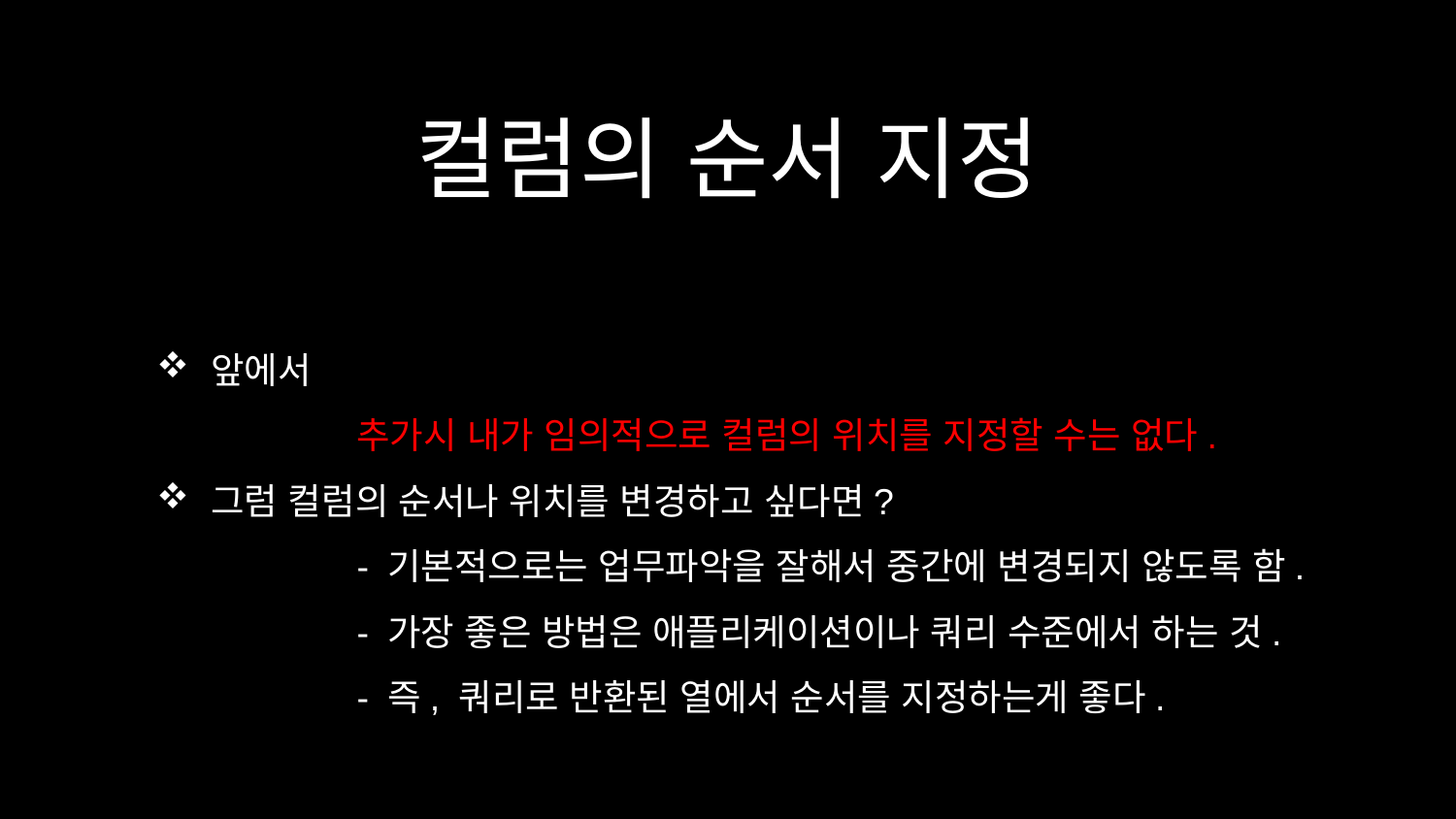

# 컬럼의 순서 지정
앞에서
	추가시 내가 임의적으로 컬럼의 위치를 지정할 수는 없다.
그럼 컬럼의 순서나 위치를 변경하고 싶다면?
	- 기본적으로는 업무파악을 잘해서 중간에 변경되지 않도록 함.
	- 가장 좋은 방법은 애플리케이션이나 쿼리 수준에서 하는 것.
	- 즉, 쿼리로 반환된 열에서 순서를 지정하는게 좋다.